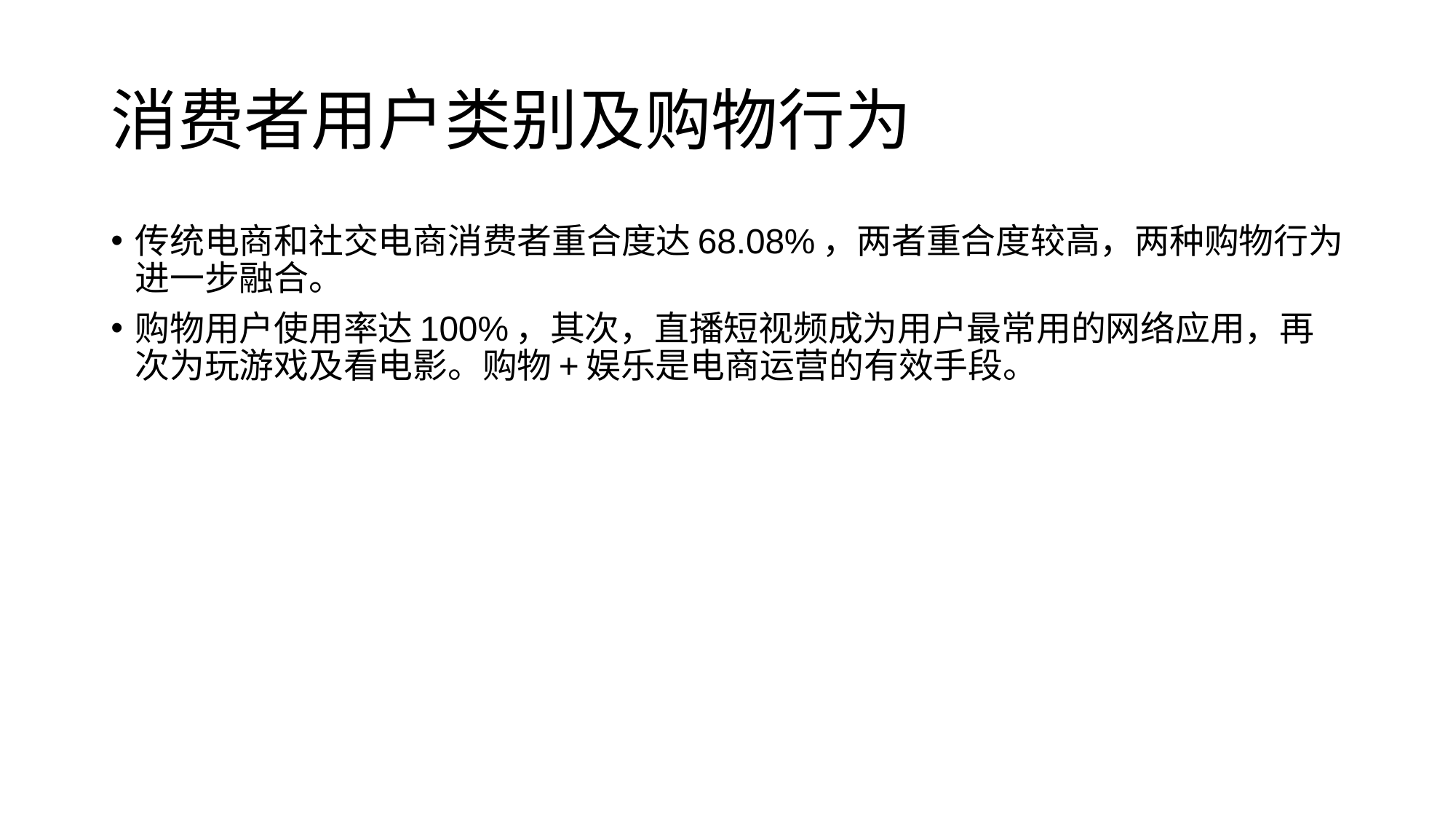

# 消费者用户类别及购物行为
传统电商和社交电商消费者重合度达68.08%，两者重合度较高，两种购物行为进一步融合。
购物用户使用率达100%，其次，直播短视频成为用户最常用的网络应用，再次为玩游戏及看电影。购物+娱乐是电商运营的有效手段。